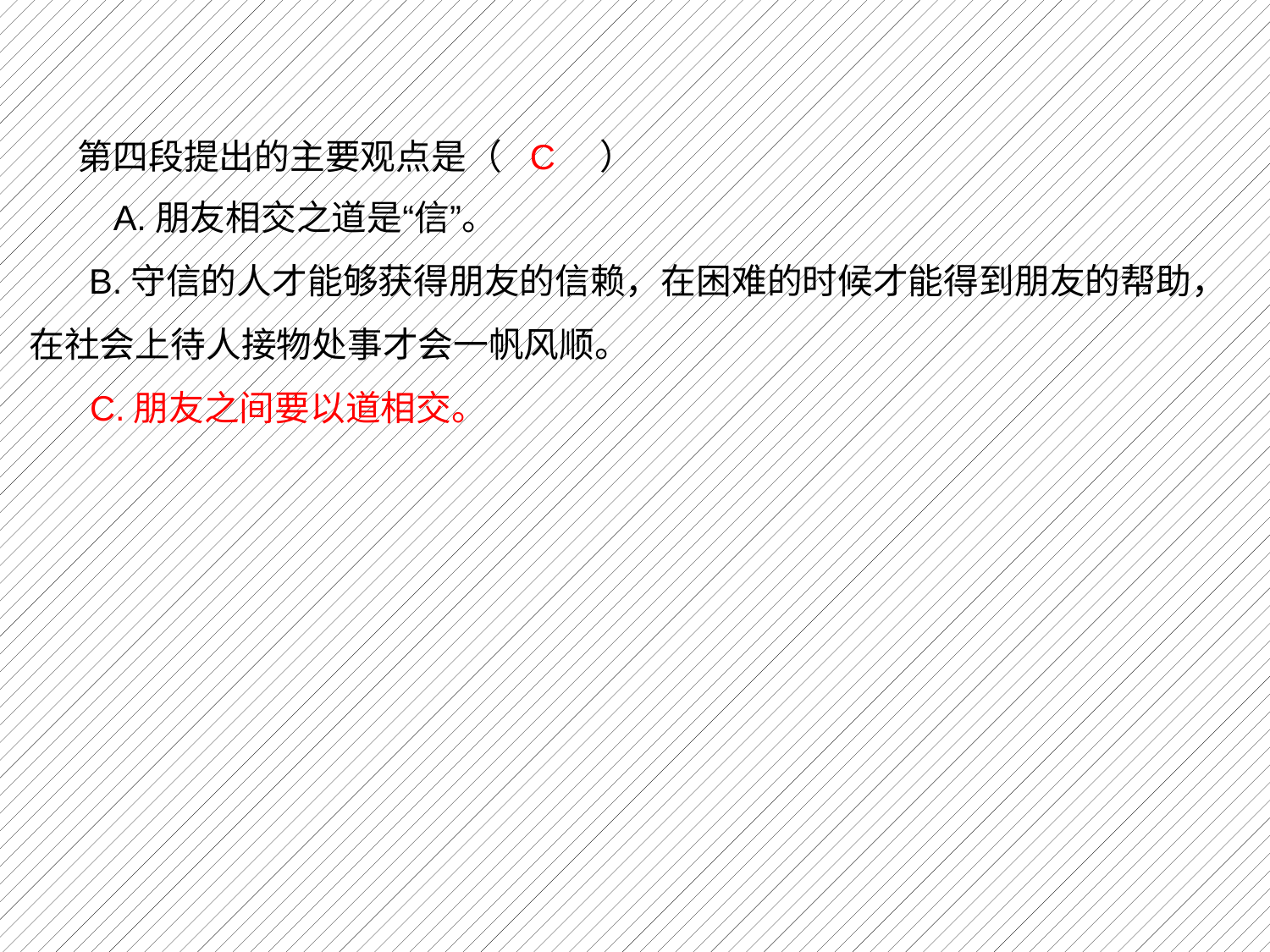

第四段提出的主要观点是（  C    ）
A.朋友相交之道是“信”。
B.守信的人才能够获得朋友的信赖，在困难的时候才能得到朋友的帮助，
在社会上待人接物处事才会一帆风顺。
C.朋友之间要以道相交。